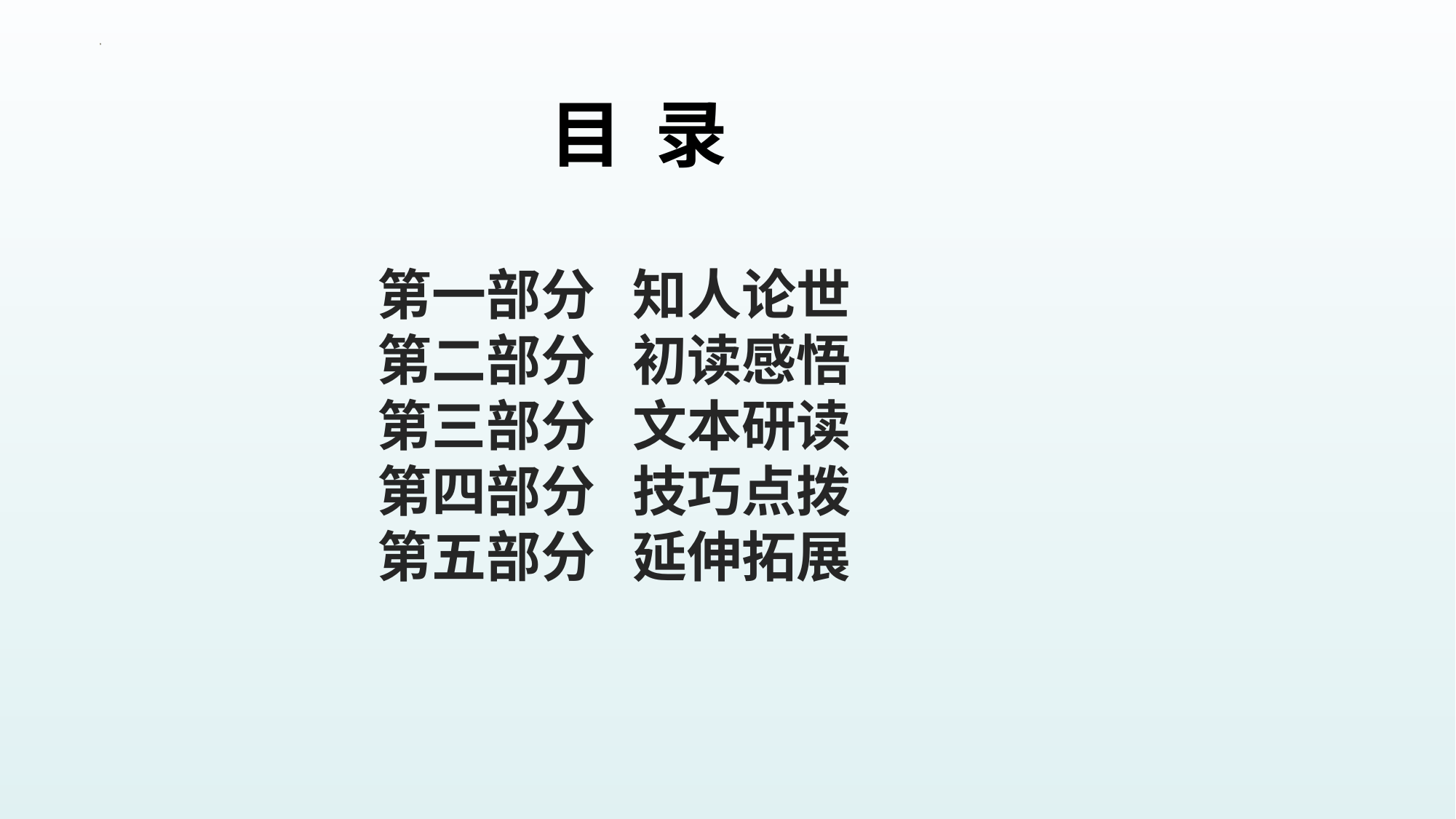

目  录
第一部分   知人论世
第二部分   初读感悟
第三部分   文本研读
第四部分   技巧点拨
第五部分   延伸拓展